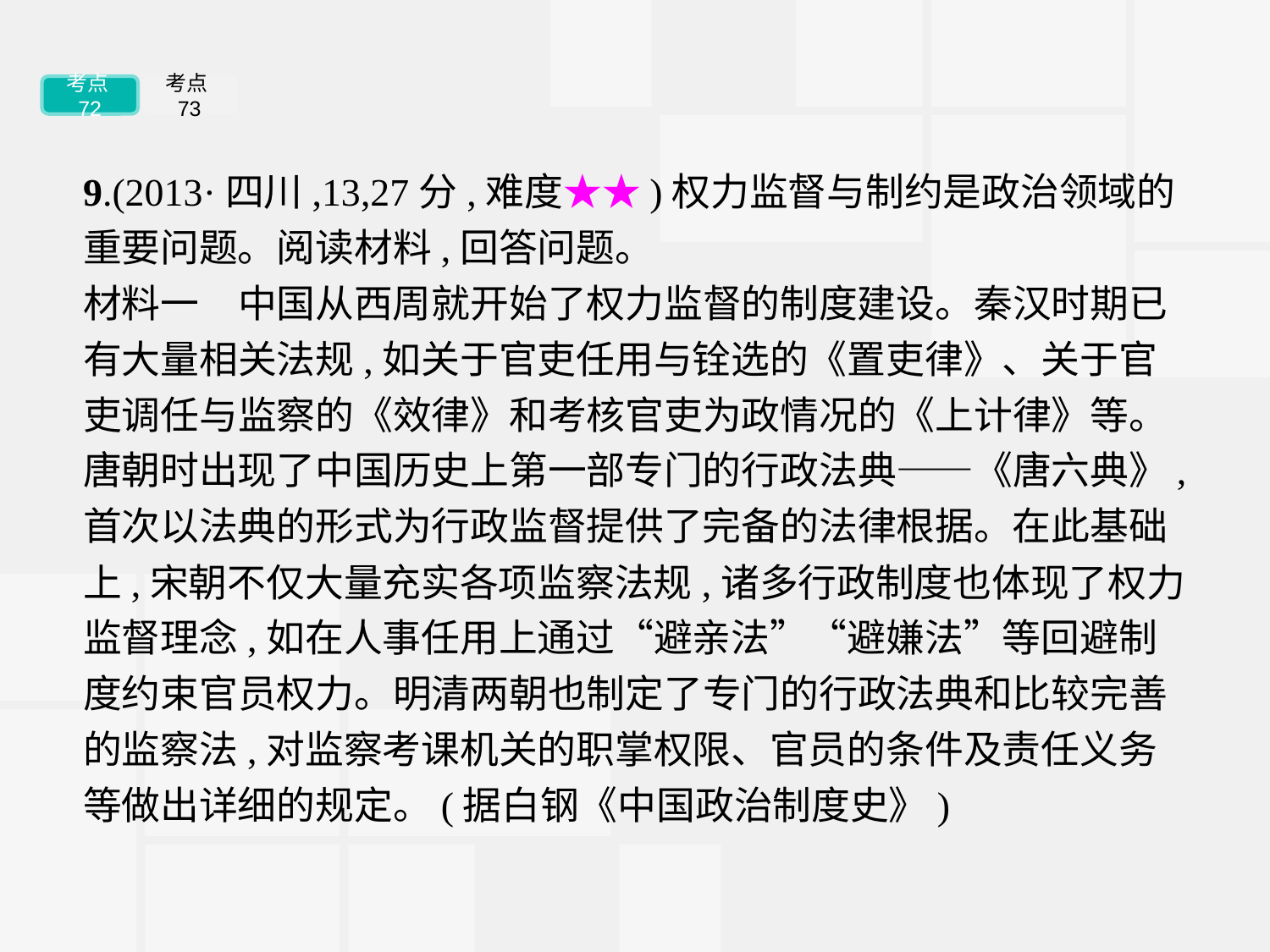

考点72
考点73
9.(2013·四川,13,27分,难度★★)权力监督与制约是政治领域的重要问题。阅读材料,回答问题。
材料一　中国从西周就开始了权力监督的制度建设。秦汉时期已有大量相关法规,如关于官吏任用与铨选的《置吏律》、关于官吏调任与监察的《效律》和考核官吏为政情况的《上计律》等。唐朝时出现了中国历史上第一部专门的行政法典——《唐六典》,首次以法典的形式为行政监督提供了完备的法律根据。在此基础上,宋朝不仅大量充实各项监察法规,诸多行政制度也体现了权力监督理念,如在人事任用上通过“避亲法”“避嫌法”等回避制度约束官员权力。明清两朝也制定了专门的行政法典和比较完善的监察法,对监察考课机关的职掌权限、官员的条件及责任义务等做出详细的规定。(据白钢《中国政治制度史》)